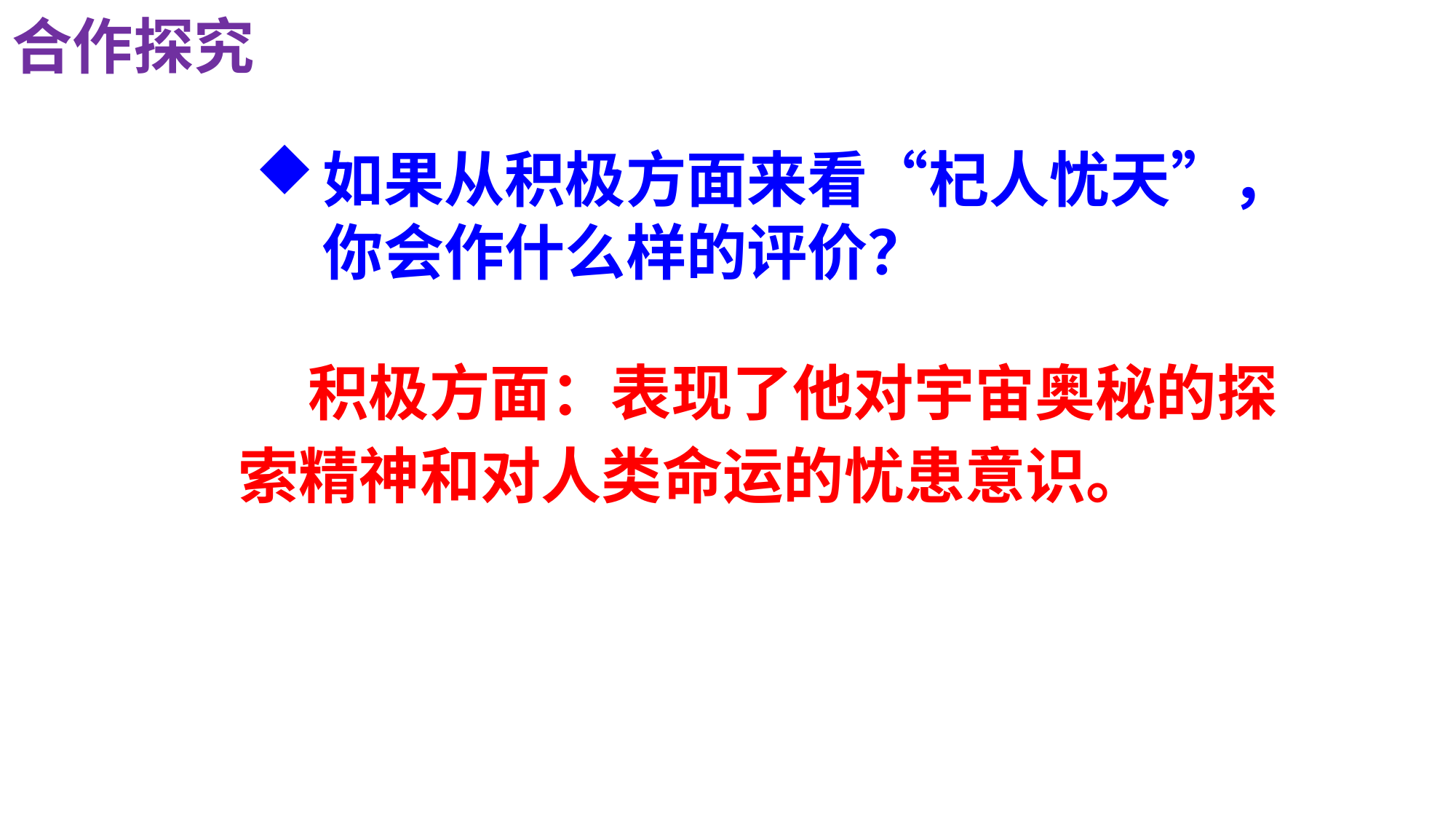

合作探究
如果从积极方面来看“杞人忧天”，你会作什么样的评价？
    积极方面：表现了他对宇宙奥秘的探索精神和对人类命运的忧患意识。